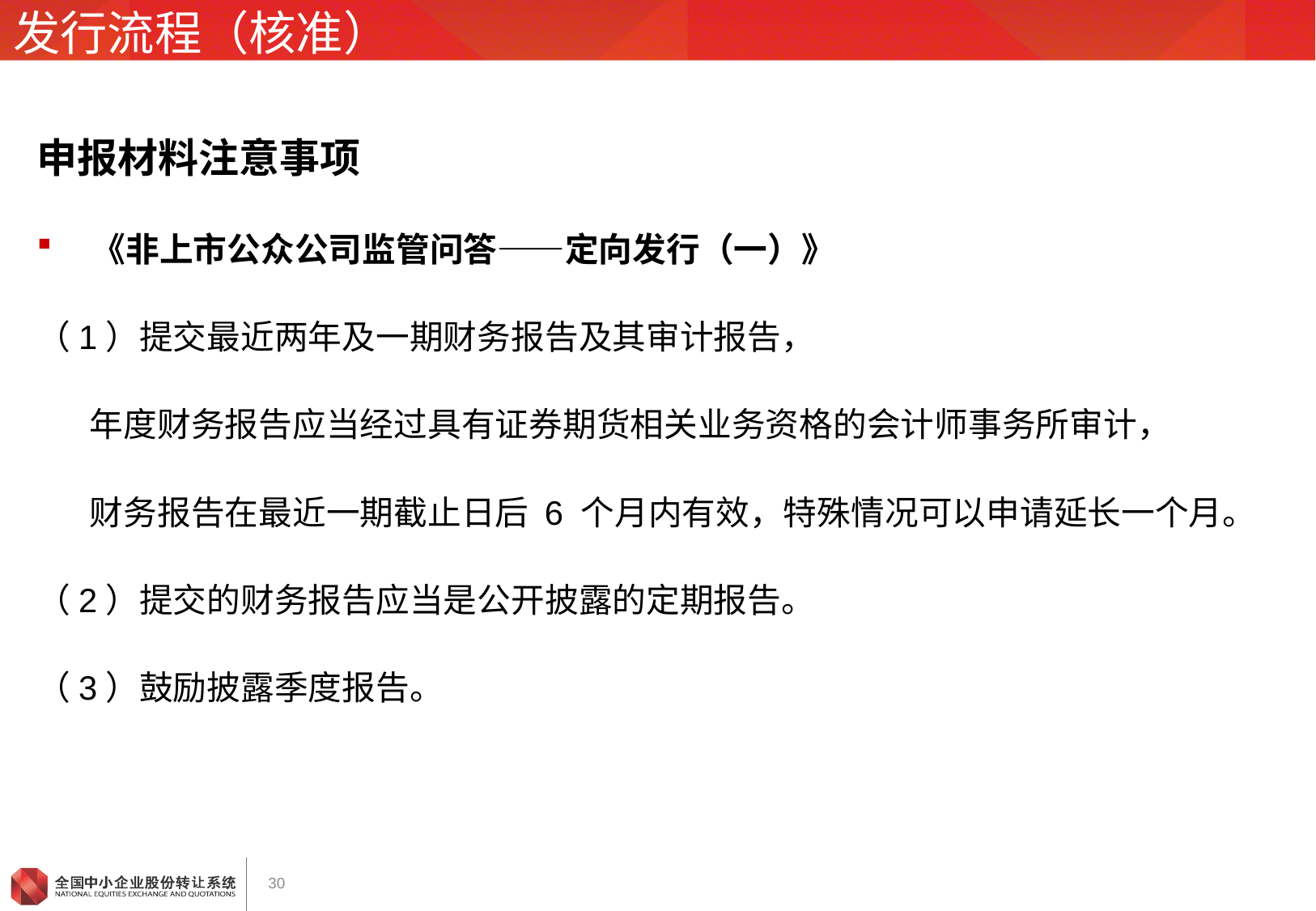

# 发行流程（核准）
申报材料注意事项
   《非上市公众公司监管问答——定向发行（一）》
（1）提交最近两年及一期财务报告及其审计报告，
      年度财务报告应当经过具有证券期货相关业务资格的会计师事务所审计，
      财务报告在最近一期截止日后 6 个月内有效，特殊情况可以申请延长一个月。
（2）提交的财务报告应当是公开披露的定期报告。
（3）鼓励披露季度报告。
30